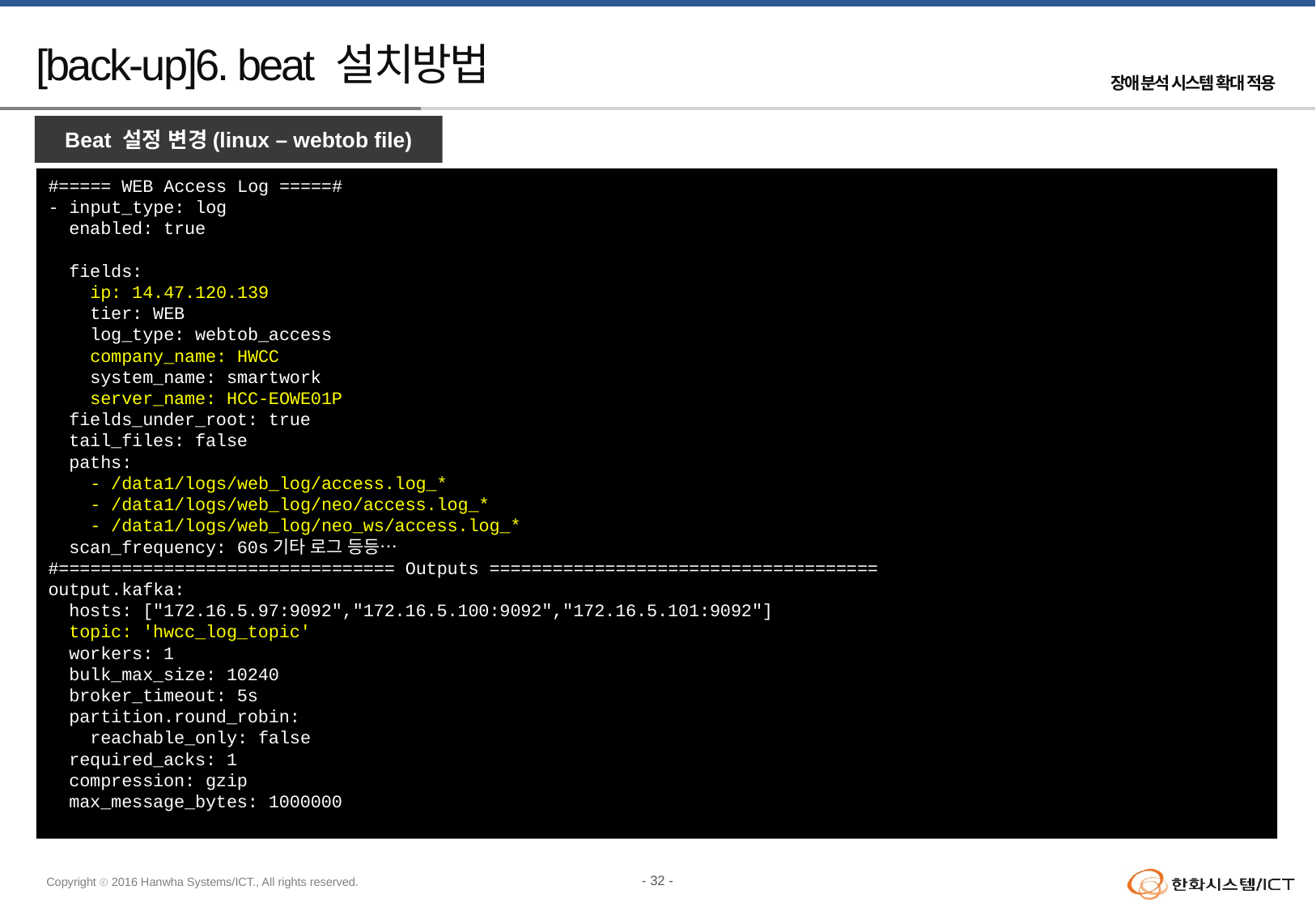

# [back-up]6. beat 설치방법
Beat 설정 변경(linux – webtob file)
#===== WEB Access Log =====#
- input_type: log
  enabled: true

  fields:
    ip: 14.47.120.139
    tier: WEB
    log_type: webtob_access
    company_name: HWCC
    system_name: smartwork
    server_name: HCC-EOWE01P
  fields_under_root: true
  tail_files: false
  paths:
    - /data1/logs/web_log/access.log_*
    - /data1/logs/web_log/neo/access.log_*
    - /data1/logs/web_log/neo_ws/access.log_*
  scan_frequency: 60s기타 로그 등등…
#================================ Outputs =====================================
output.kafka:
  hosts: ["172.16.5.97:9092","172.16.5.100:9092","172.16.5.101:9092"]
  topic: 'hwcc_log_topic'
  workers: 1
  bulk_max_size: 10240
  broker_timeout: 5s
  partition.round_robin:
    reachable_only: false
  required_acks: 1
  compression: gzip
  max_message_bytes: 1000000